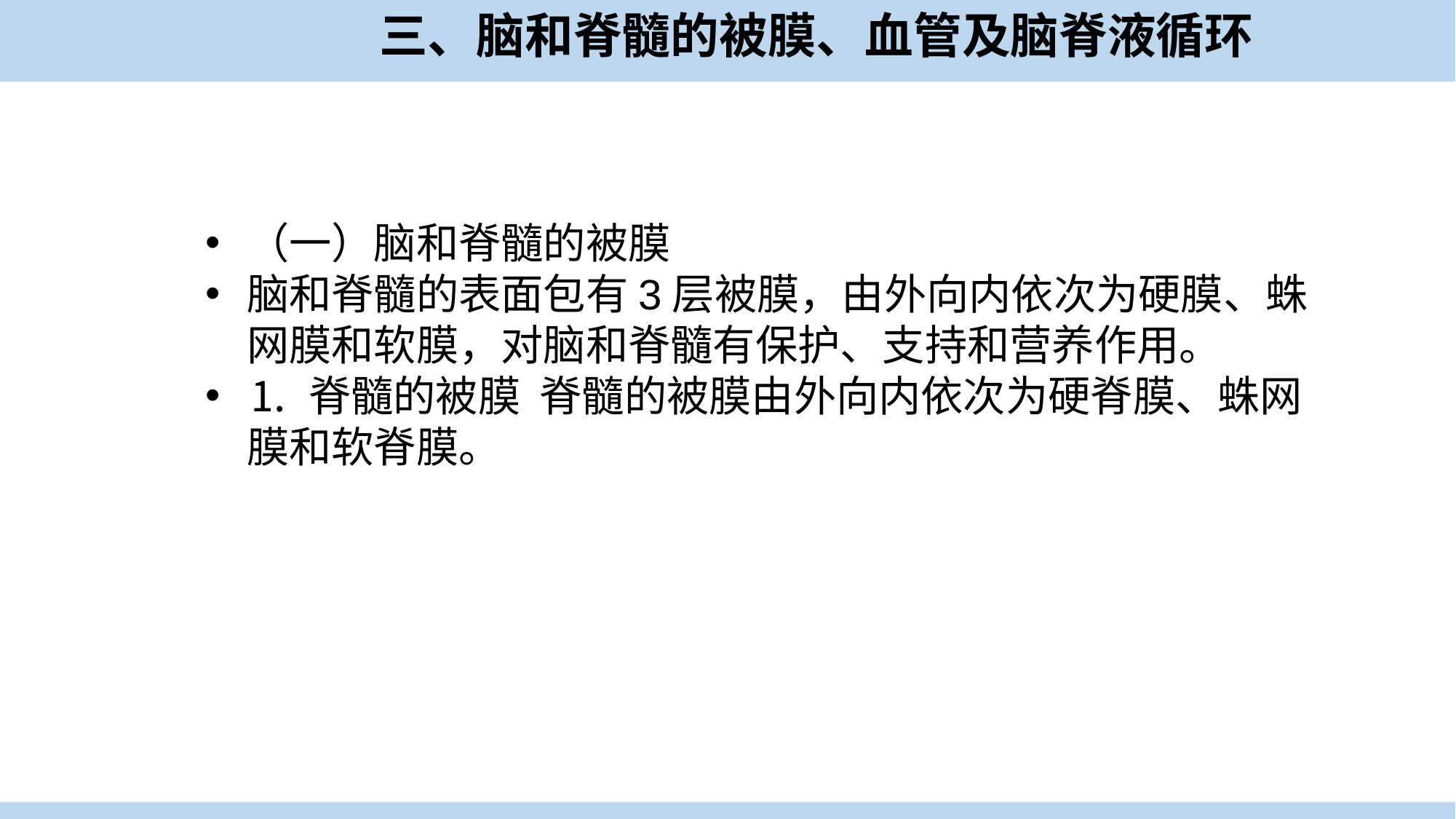

三、脑和脊髓的被膜、血管及脑脊液循环
（一）脑和脊髓的被膜
脑和脊髓的表面包有3层被膜，由外向内依次为硬膜、蛛网膜和软膜，对脑和脊髓有保护、支持和营养作用。
⒈ 脊髓的被膜  脊髓的被膜由外向内依次为硬脊膜、蛛网膜和软脊膜。